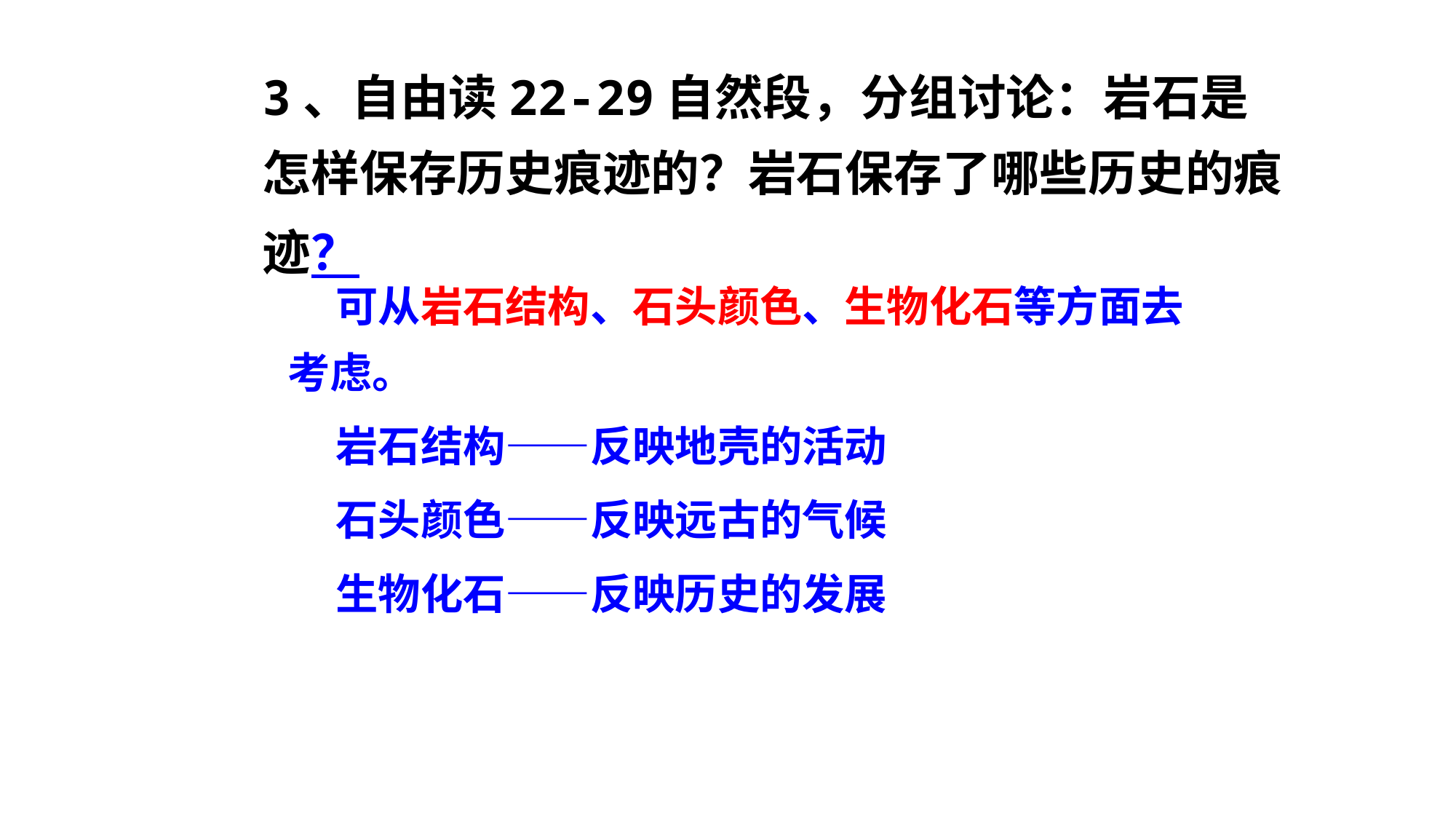

3、自由读22-29自然段，分组讨论：岩石是怎样保存历史痕迹的？岩石保存了哪些历史的痕迹？

    可从岩石结构、石头颜色、生物化石等方面去考虑。
    岩石结构——反映地壳的活动
    石头颜色——反映远古的气候
    生物化石——反映历史的发展